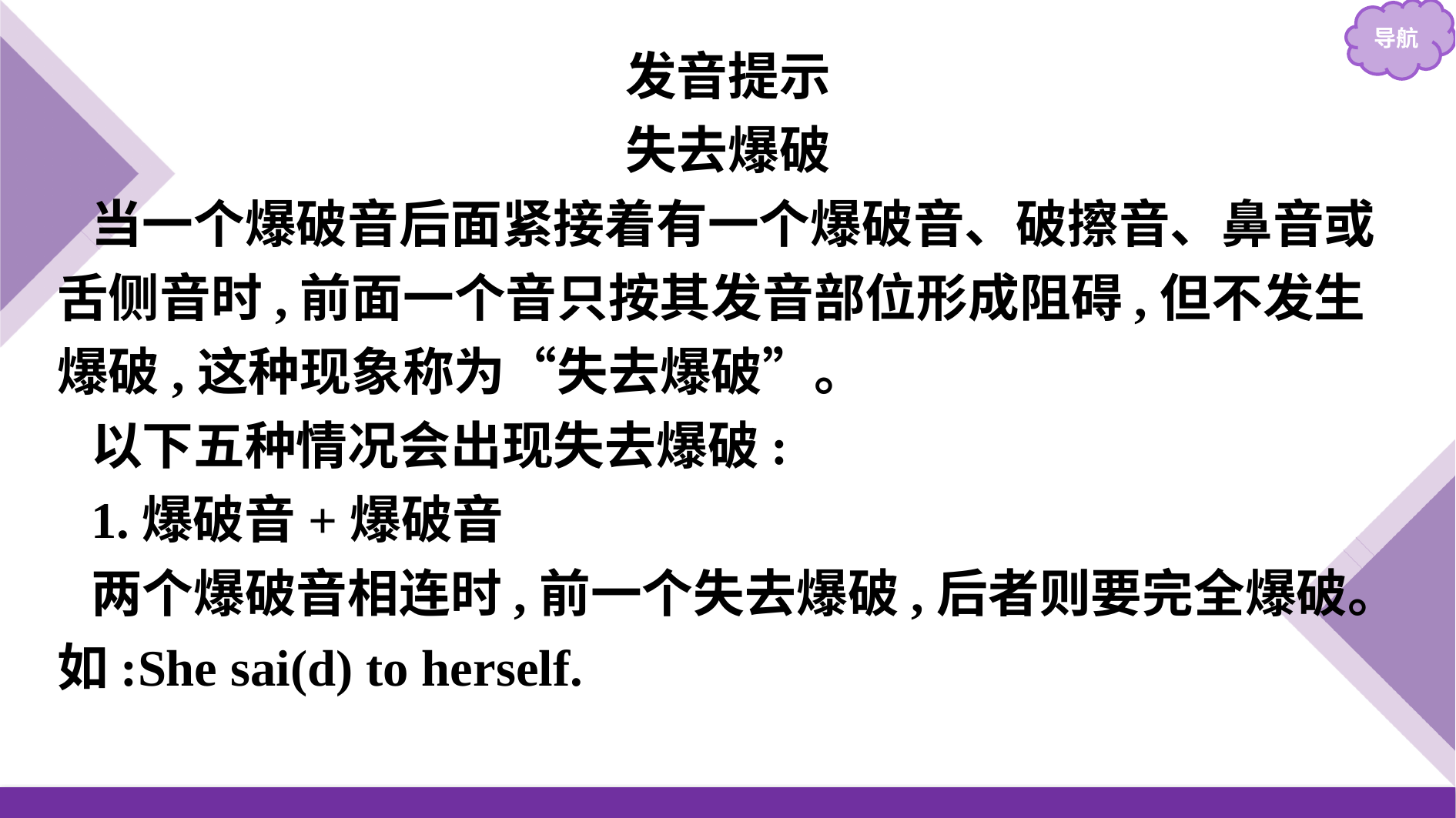

发音提示
失去爆破
当一个爆破音后面紧接着有一个爆破音、破擦音、鼻音或舌侧音时,前面一个音只按其发音部位形成阻碍,但不发生爆破,这种现象称为“失去爆破”。
以下五种情况会出现失去爆破:
1.爆破音+爆破音
两个爆破音相连时,前一个失去爆破,后者则要完全爆破。如:She sai(d) to herself.